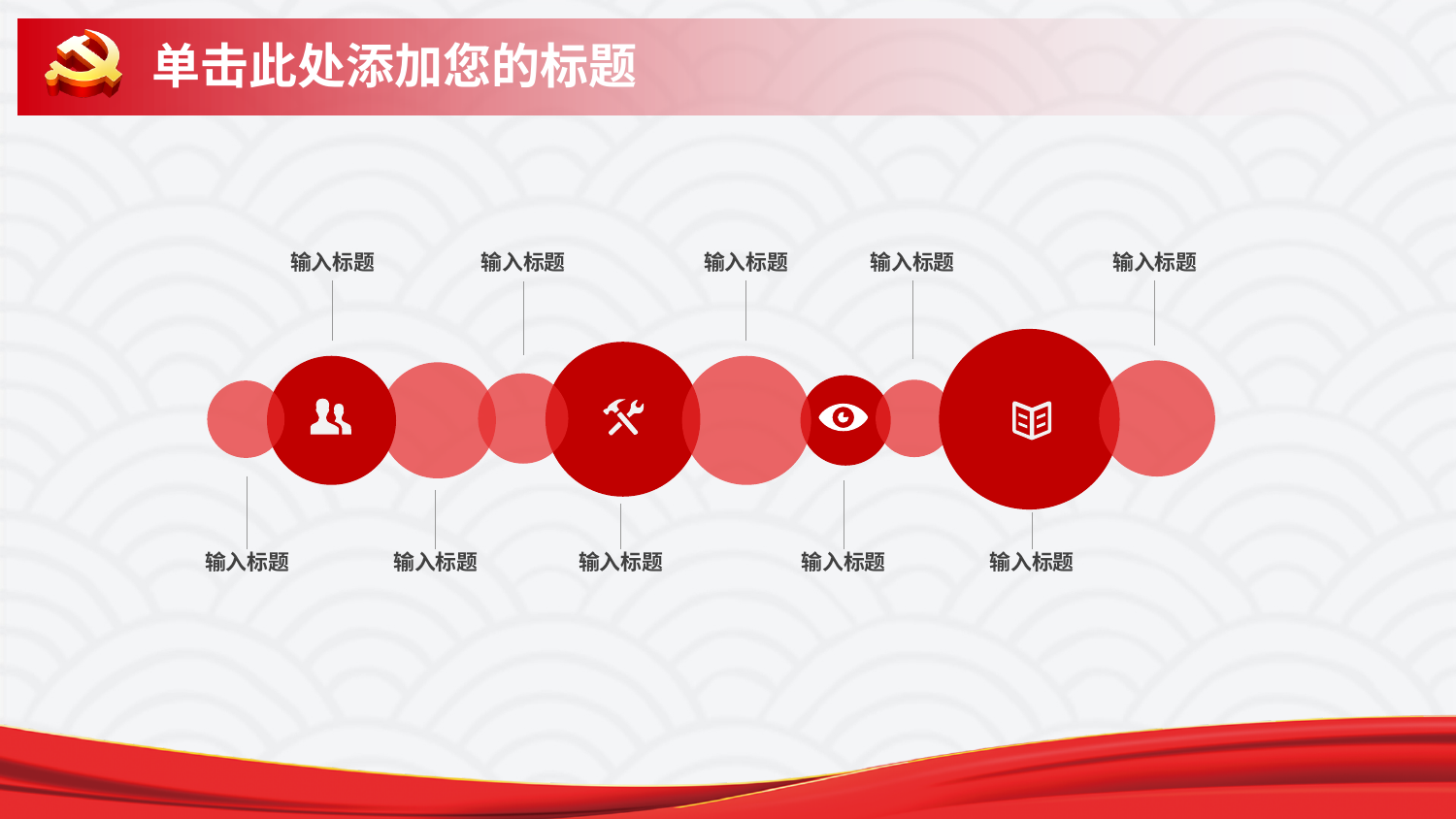

# 单击此处添加您的标题
输入标题
输入标题
输入标题
输入标题
输入标题

输入标题
输入标题
输入标题
输入标题
输入标题